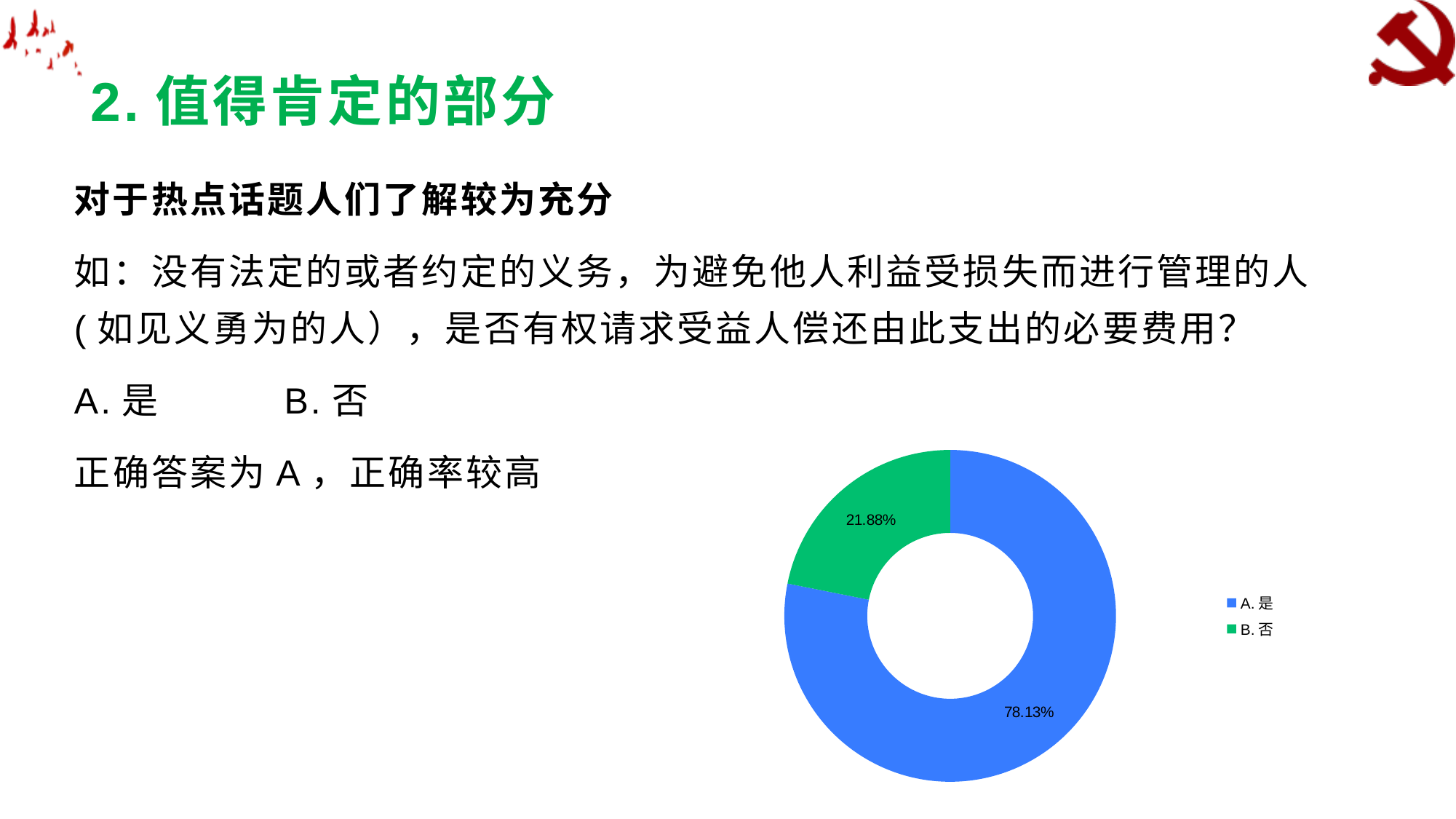

# 2.值得肯定的部分
对于热点话题人们了解较为充分
如：没有法定的或者约定的义务，为避免他人利益受损失而进行管理的人(如见义勇为的人），是否有权请求受益人偿还由此支出的必要费用？
A.是           B.否
正确答案为A，正确率较高

### Chart

| Category |  |
|---|---|
| A.是 | 0.7813 |
| B.否 | 0.2188 |